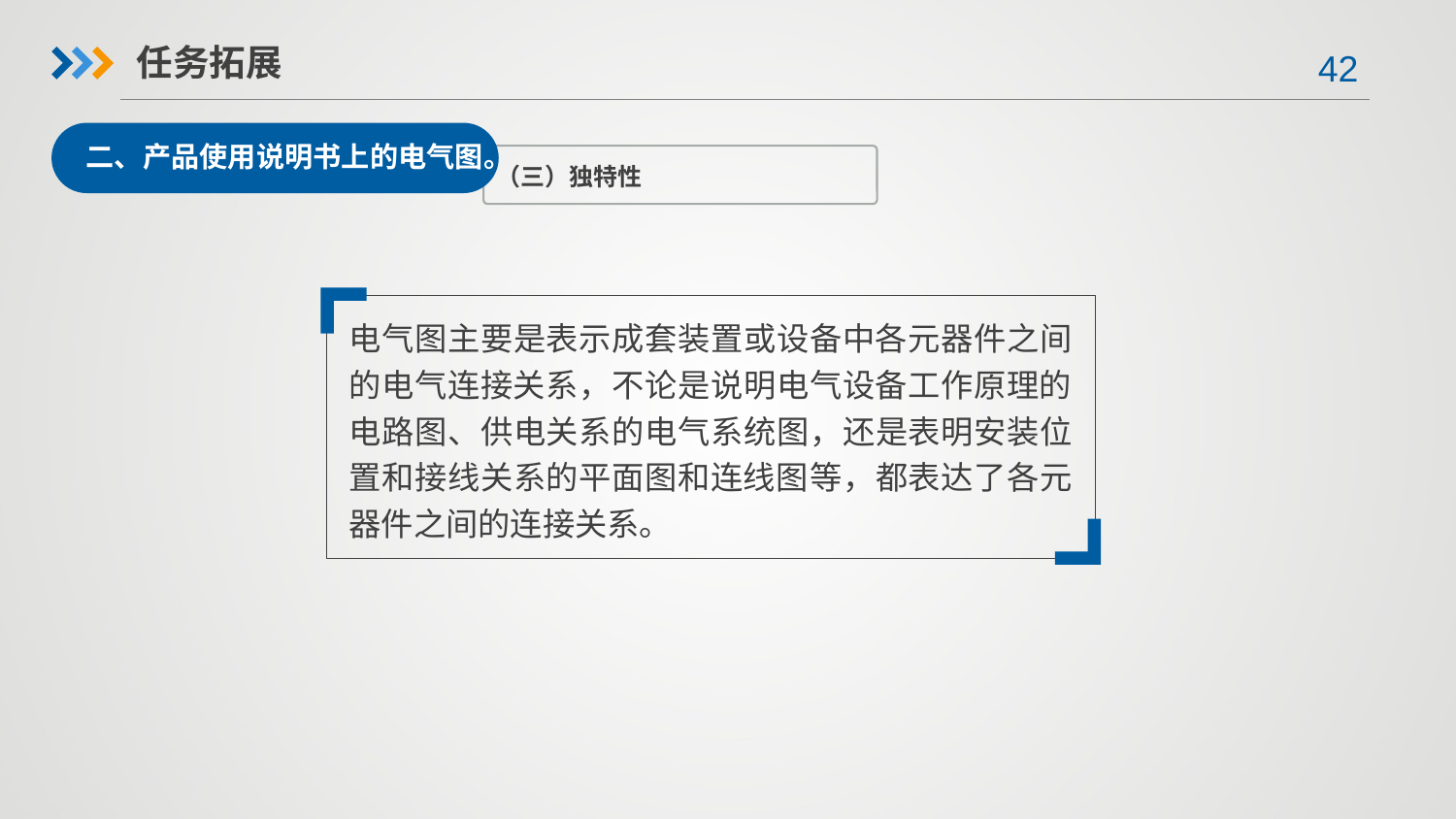

任务拓展

二、产品使用说明书上的电气图。

（三）独特性

电气图主要是表示成套装置或设备中各元器件之间的电气连接关系，不论是说明电气设备工作原理的电路图、供电关系的电气系统图，还是表明安装位置和接线关系的平面图和连线图等，都表达了各元器件之间的连接关系。